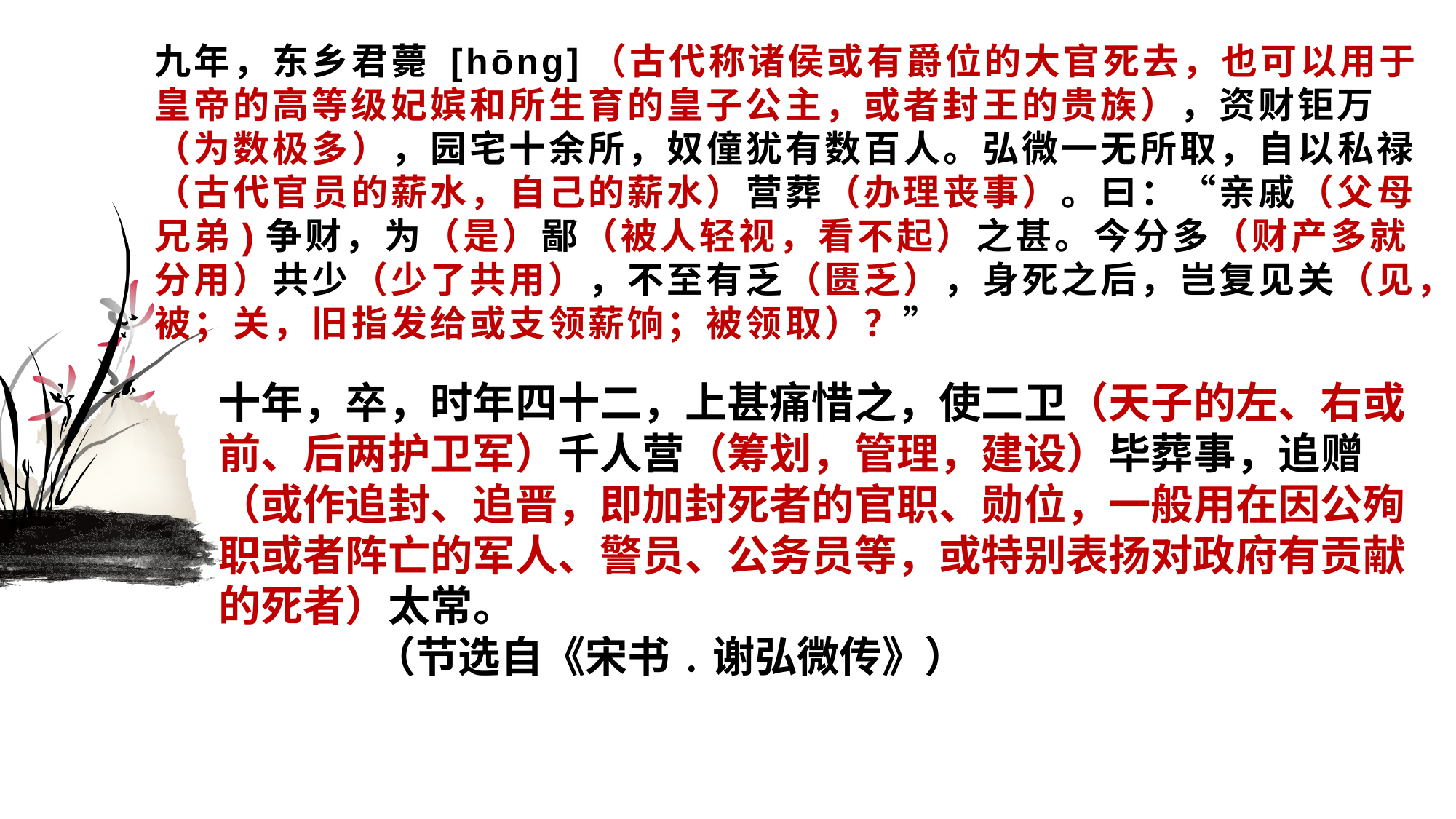

# 九年，东乡君薨 [hōng]（古代称诸侯或有爵位的大官死去，也可以用于皇帝的高等级妃嫔和所生育的皇子公主，或者封王的贵族），资财钜万（为数极多），园宅十余所，奴僮犹有数百人。弘微一无所取，自以私禄（古代官员的薪水，自己的薪水）营葬（办理丧事）。曰：“亲戚（父母兄弟)争财，为（是）鄙（被人轻视，看不起）之甚。今分多（财产多就分用）共少（少了共用），不至有乏（匮乏），身死之后，岂复见关（见，被；关，旧指发给或支领薪饷；被领取）？”
十年，卒，时年四十二，上甚痛惜之，使二卫（天子的左、右或前、后两护卫军）千人营（筹划，管理，建设）毕葬事，追赠（或作追封、追晋，即加封死者的官职、勋位，一般用在因公殉职或者阵亡的军人、警员、公务员等，或特别表扬对政府有贡献的死者）太常。
               （节选自《宋书﹒谢弘微传》）